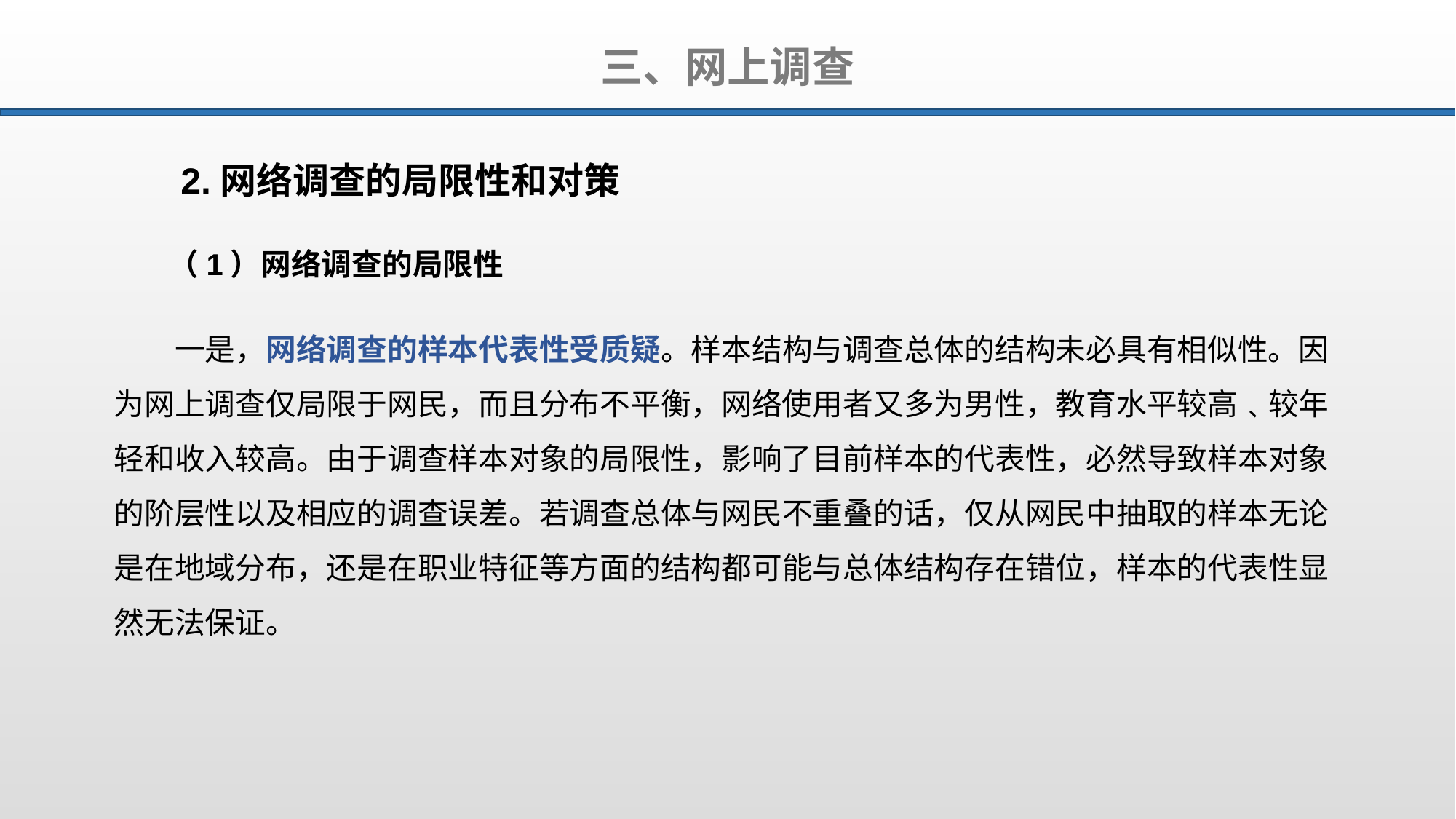

三、网上调查

2.网络调查的局限性和对策
（1）网络调查的局限性
一是，网络调查的样本代表性受质疑。样本结构与调查总体的结构未必具有相似性。因为网上调查仅局限于网民，而且分布不平衡，网络使用者又多为男性，教育水平较高﹑较年轻和收入较高。由于调查样本对象的局限性，影响了目前样本的代表性，必然导致样本对象的阶层性以及相应的调查误差。若调查总体与网民不重叠的话，仅从网民中抽取的样本无论是在地域分布，还是在职业特征等方面的结构都可能与总体结构存在错位，样本的代表性显然无法保证。